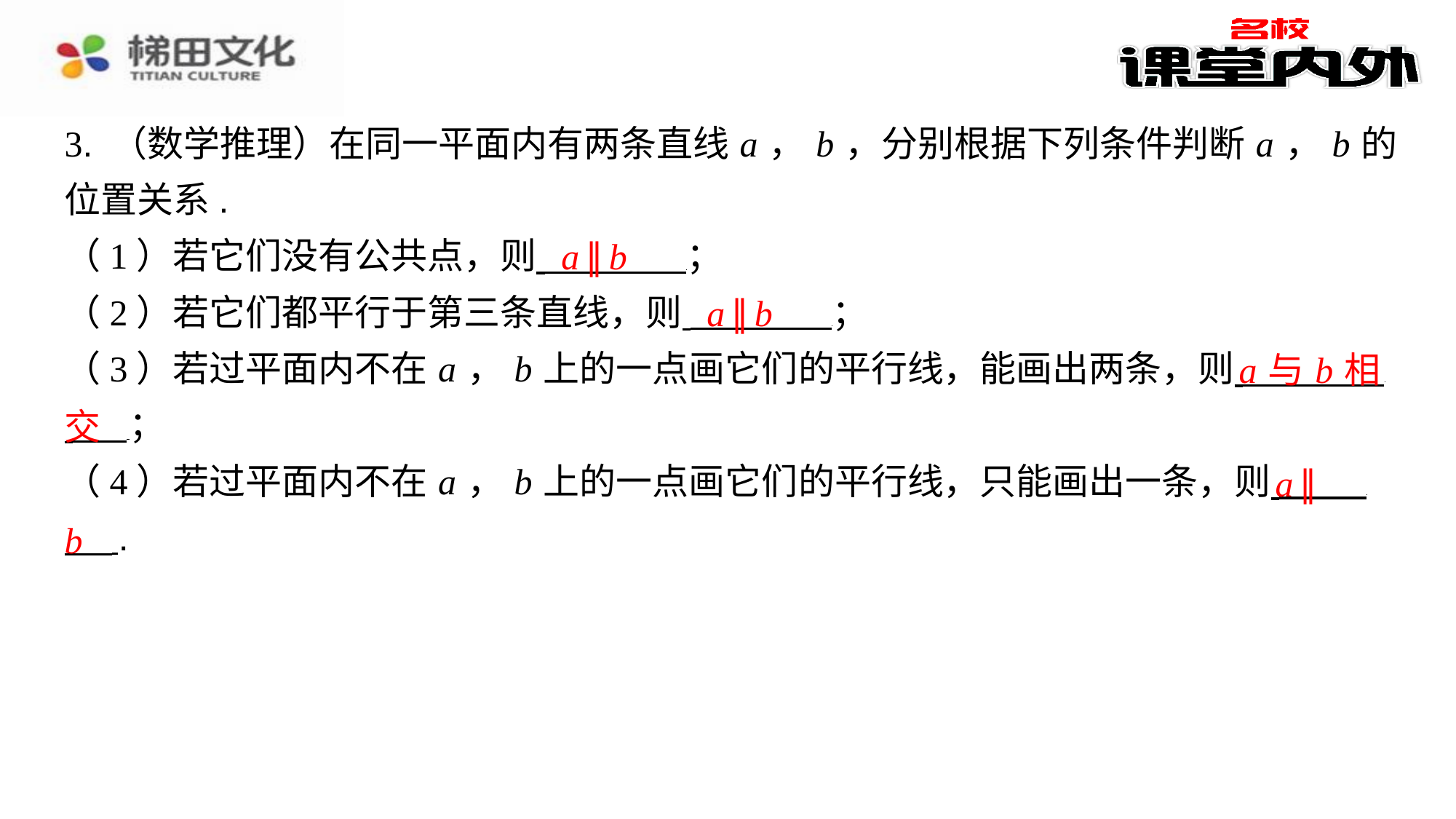

3. （数学推理）在同一平面内有两条直线 a ， b ，分别根据下列条件判断 a ， b 的
位置关系.
（1）若它们没有公共点，则                       ⁠；
（2）若它们都平行于第三条直线，则                       ⁠；
（3）若过平面内不在 a ， b 上的一点画它们的平行线，能画出两条，则                       ⁠
          ⁠；
（4）若过平面内不在 a ， b 上的一点画它们的平行线，只能画出一条，则               ⁠
        ⁠.
a ∥ b
a ∥ b
a 与 b 相
交
a ∥
b